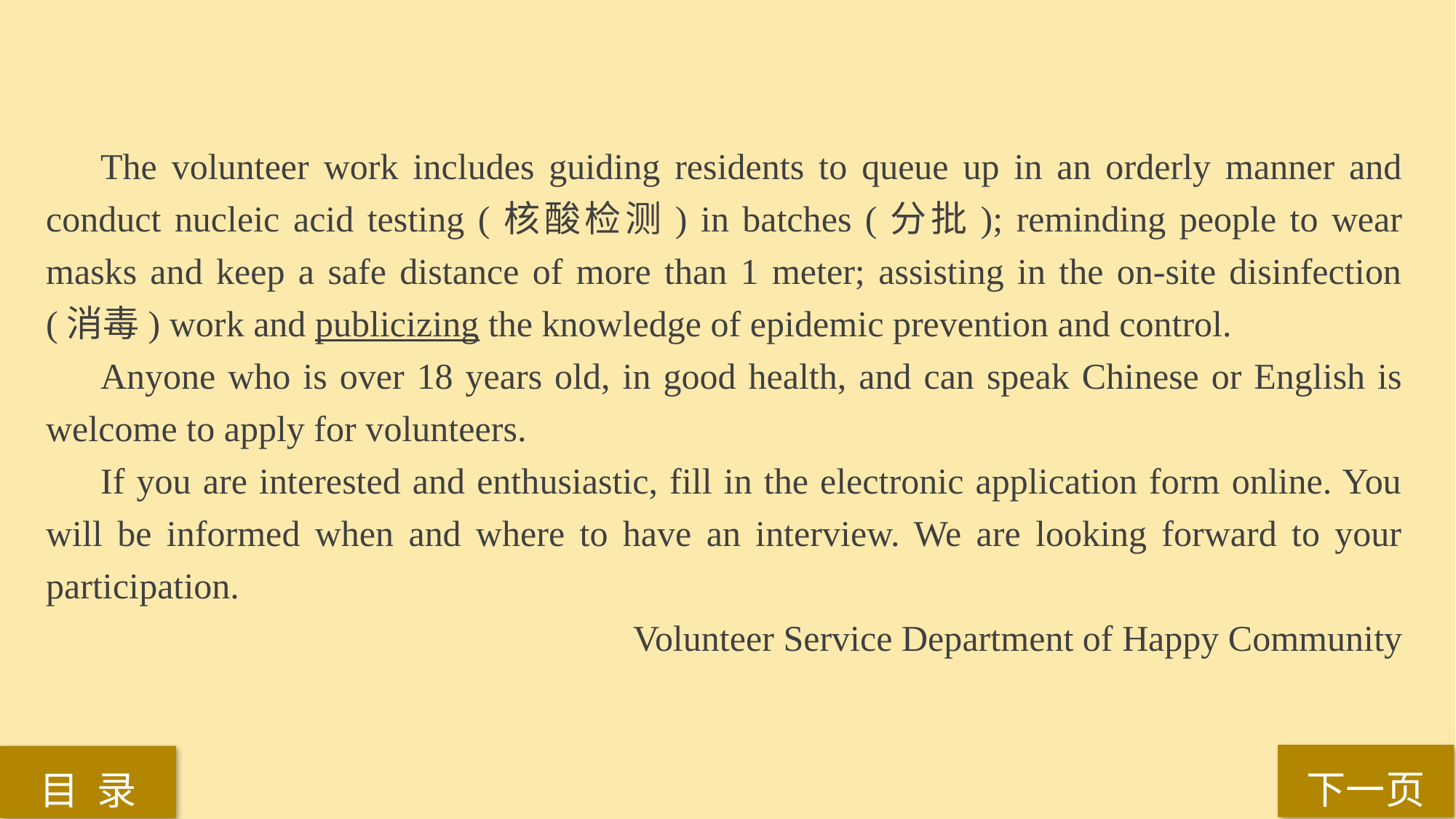

The volunteer work includes guiding residents to queue up in an orderly manner and conduct nucleic acid testing (核酸检测) in batches (分批); reminding people to wear masks and keep a safe distance of more than 1 meter; assisting in the on-site disinfection (消毒) work and publicizing the knowledge of epidemic prevention and control.
Anyone who is over 18 years old, in good health, and can speak Chinese or English is welcome to apply for volunteers.
If you are interested and enthusiastic, fill in the electronic application form online. You will be informed when and where to have an interview. We are looking forward to your participation.
Volunteer Service Department of Happy Community